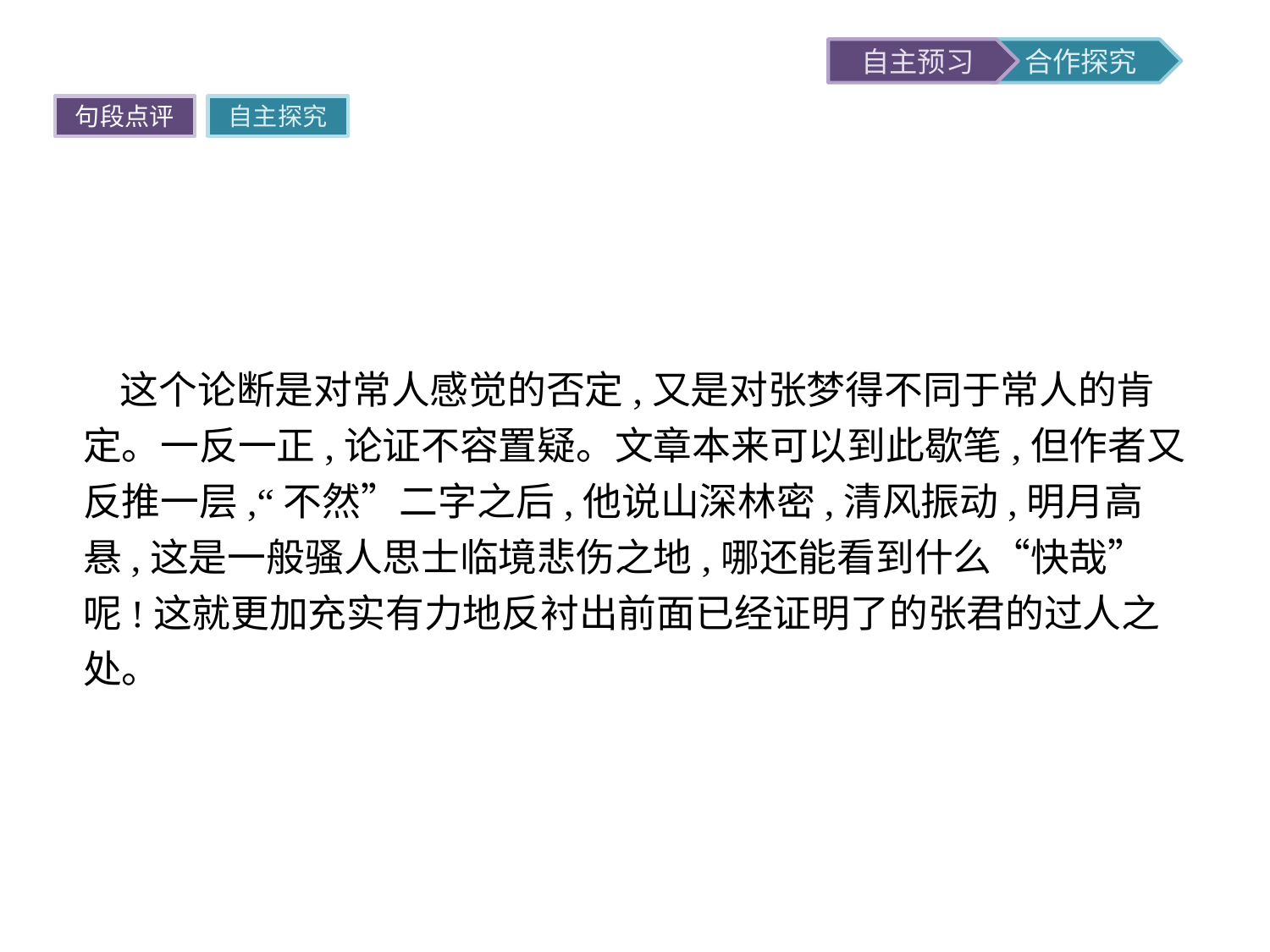

句段点评
自主探究
这个论断是对常人感觉的否定,又是对张梦得不同于常人的肯定。一反一正,论证不容置疑。文章本来可以到此歇笔,但作者又反推一层,“不然”二字之后,他说山深林密,清风振动,明月高悬,这是一般骚人思士临境悲伤之地,哪还能看到什么“快哉”呢!这就更加充实有力地反衬出前面已经证明了的张君的过人之处。